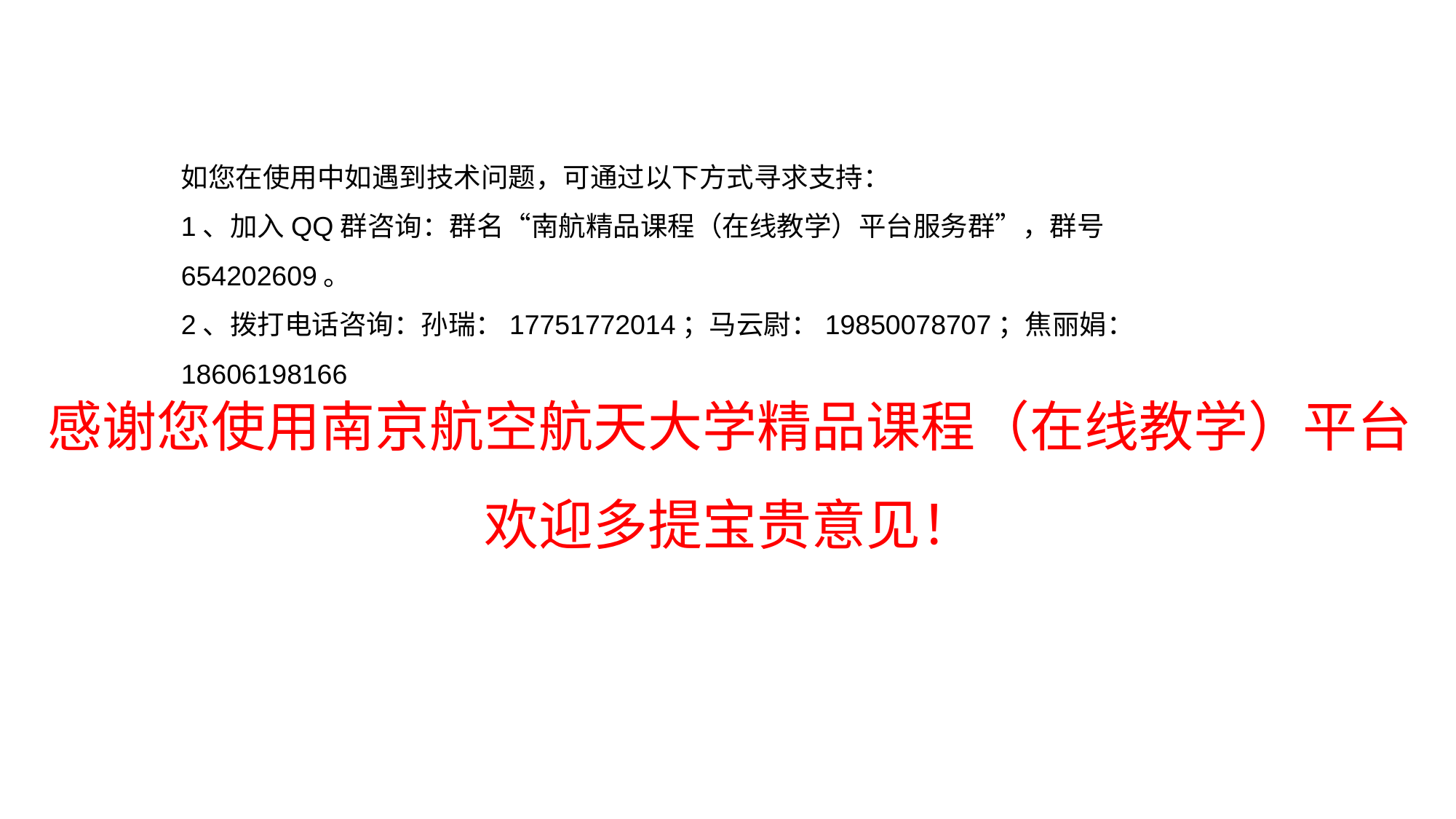

如您在使用中如遇到技术问题，可通过以下方式寻求支持：
1、加入QQ群咨询：群名“南航精品课程（在线教学）平台服务群”，群号654202609。
2、拨打电话咨询：孙瑞：17751772014；马云尉：19850078707；焦丽娟：18606198166
感谢您使用南京航空航天大学精品课程（在线教学）平台
欢迎多提宝贵意见！